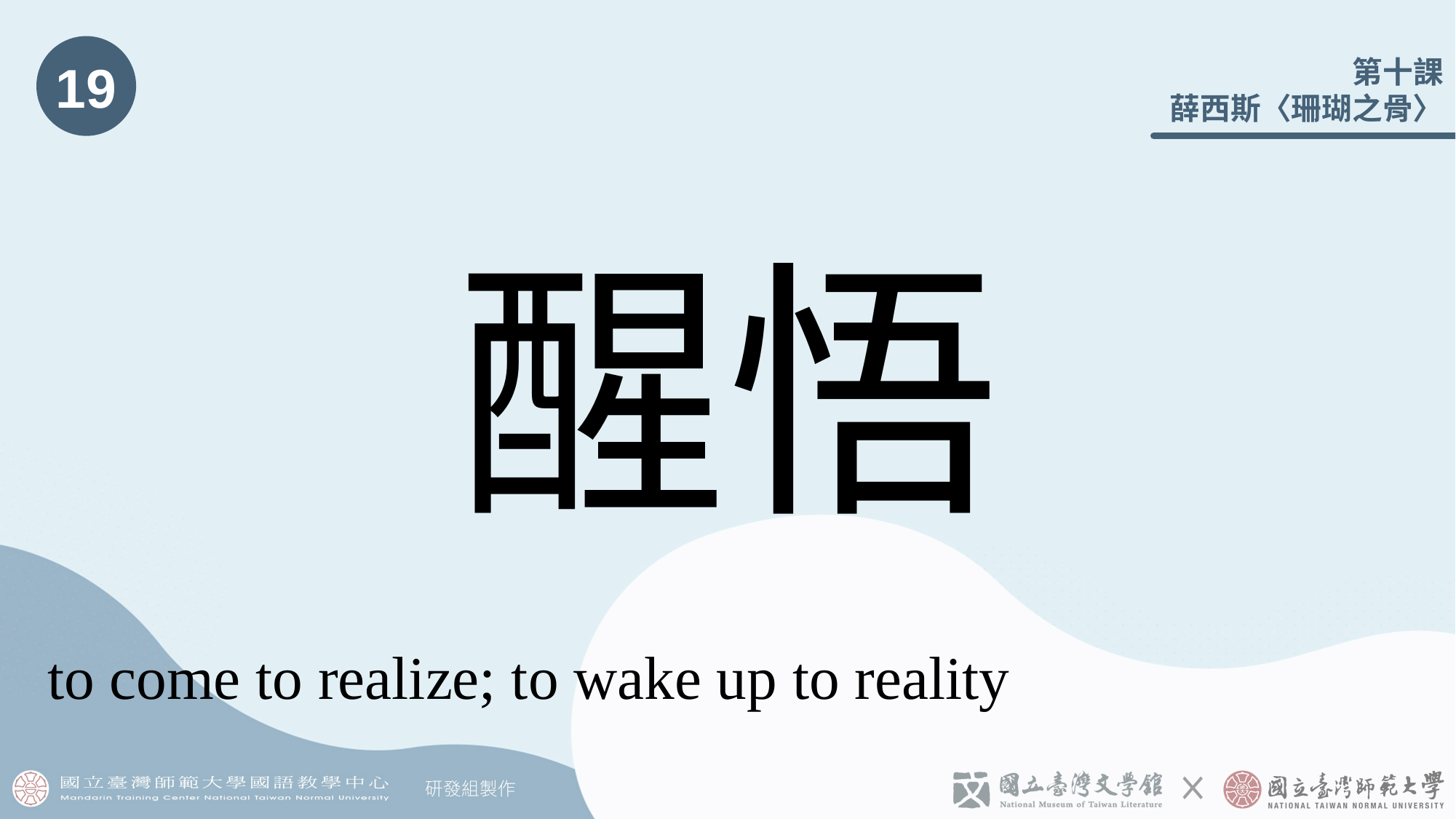

19
# 醒悟
to come to realize; to wake up to reality